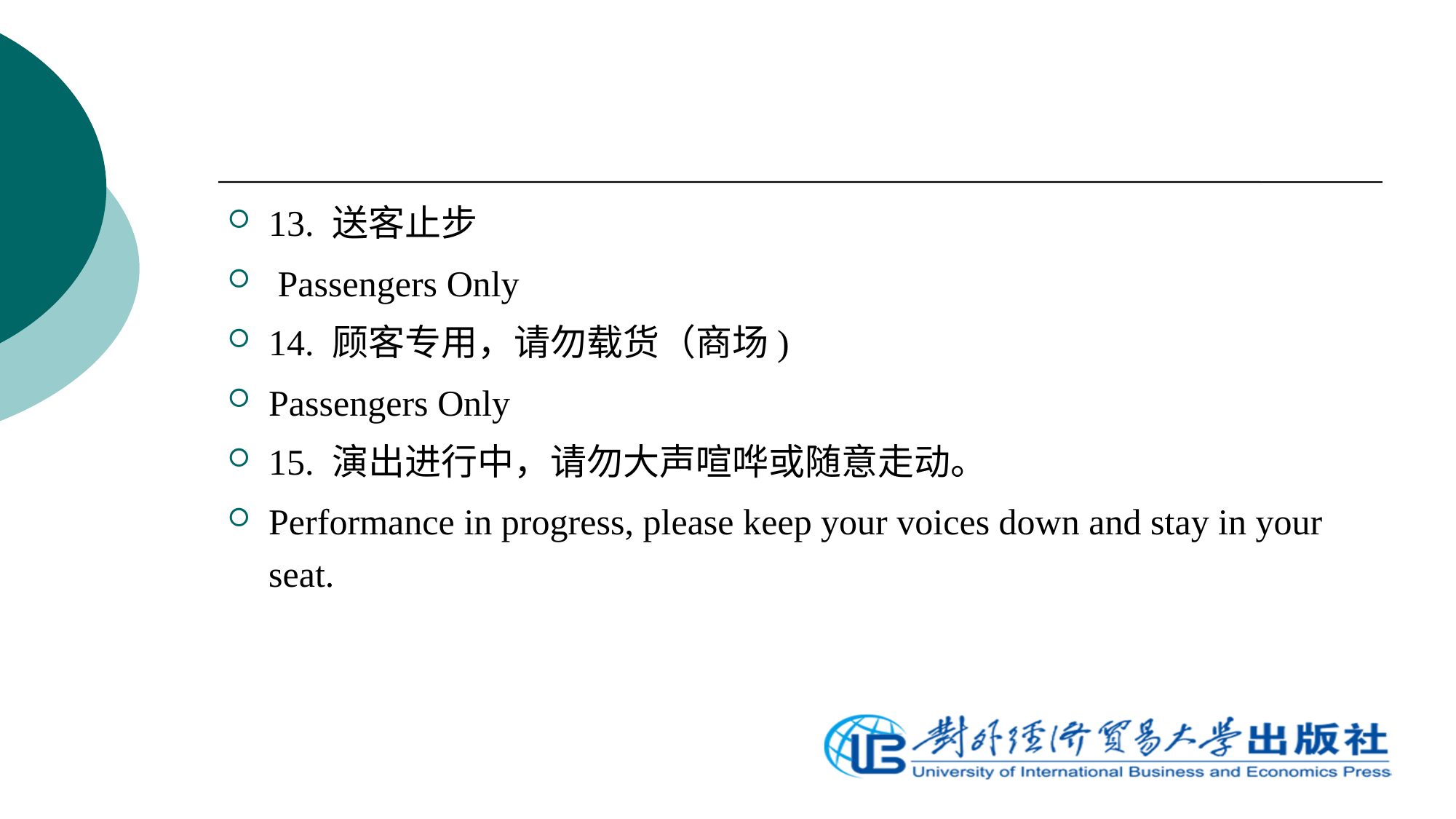

13. 送客止步
 Passengers Only
14. 顾客专用，请勿载货（商场)
Passengers Only
15. 演出进行中，请勿大声喧哗或随意走动。
Performance in progress, please keep your voices down and stay in your seat.